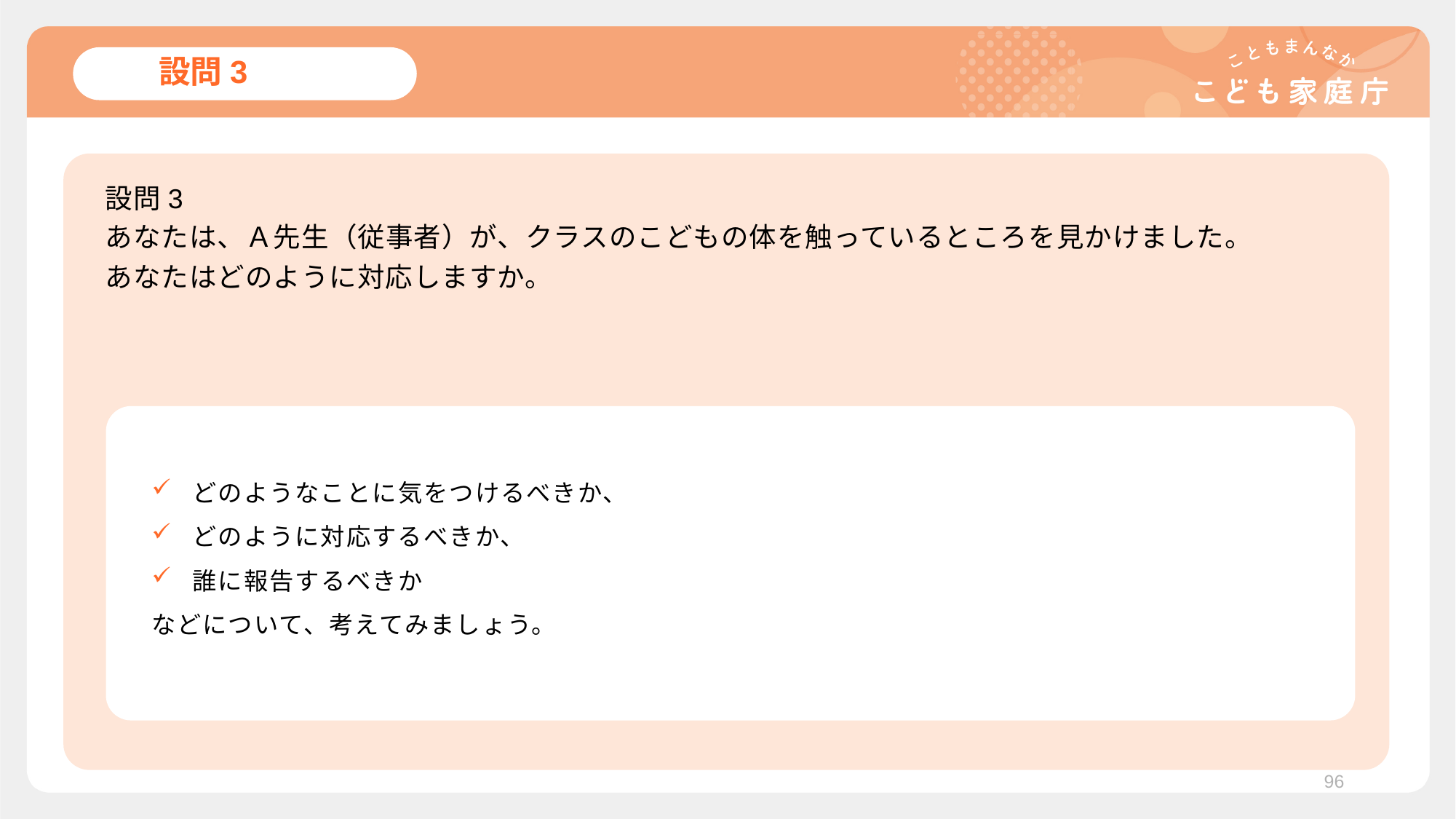

# 設問3

設問3
あなたは、Ａ先生（従事者）が、クラスのこどもの体を触っているところを見かけました。
あなたはどのように対応しますか。

どのようなことに気をつけるべきか、
どのように対応するべきか、
誰に報告するべきか
などについて、考えてみましょう。
96